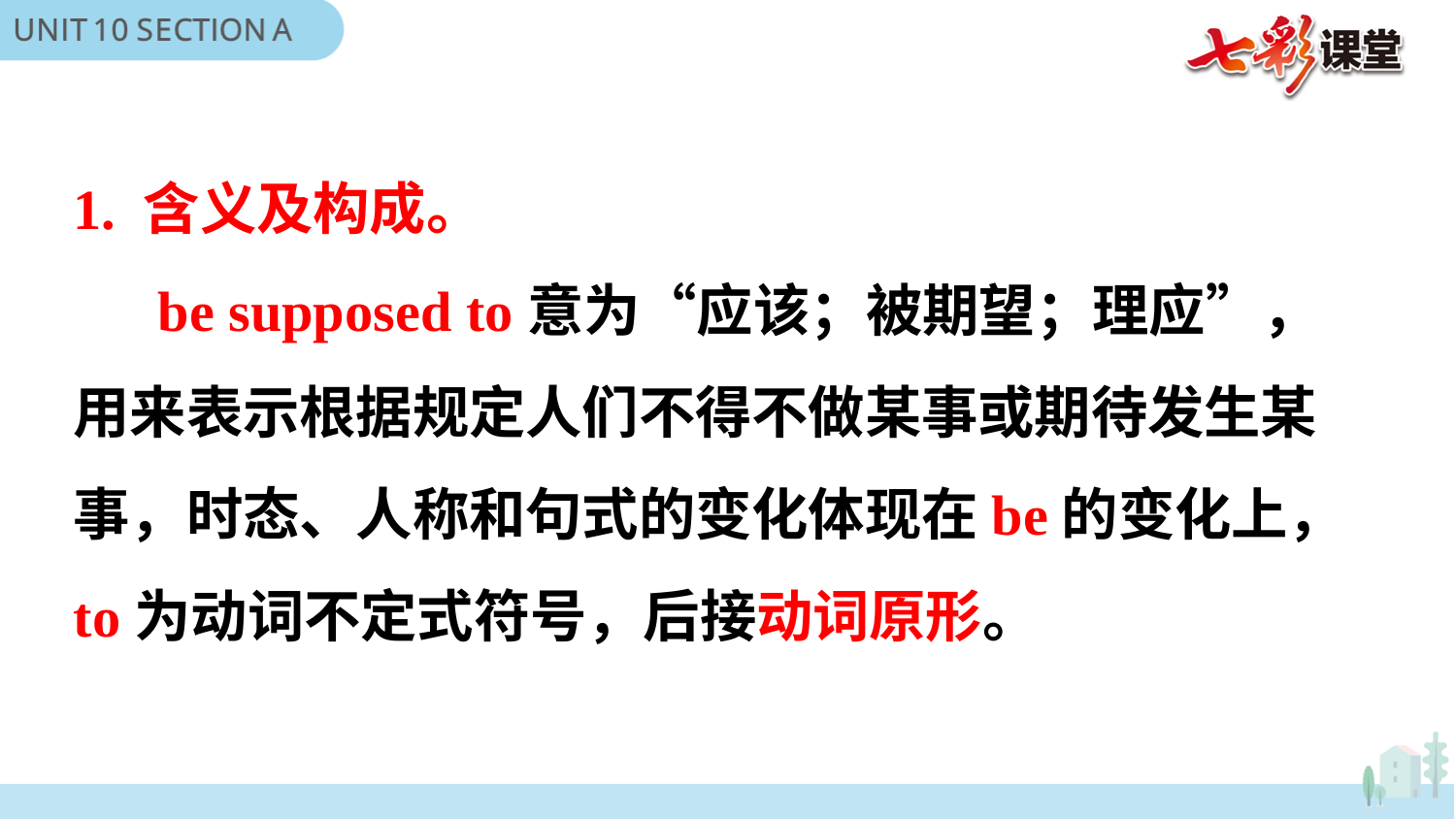

1. 含义及构成。
      be supposed to意为“应该；被期望；理应”，用来表示根据规定人们不得不做某事或期待发生某事，时态、人称和句式的变化体现在be的变化上，to为动词不定式符号，后接动词原形。